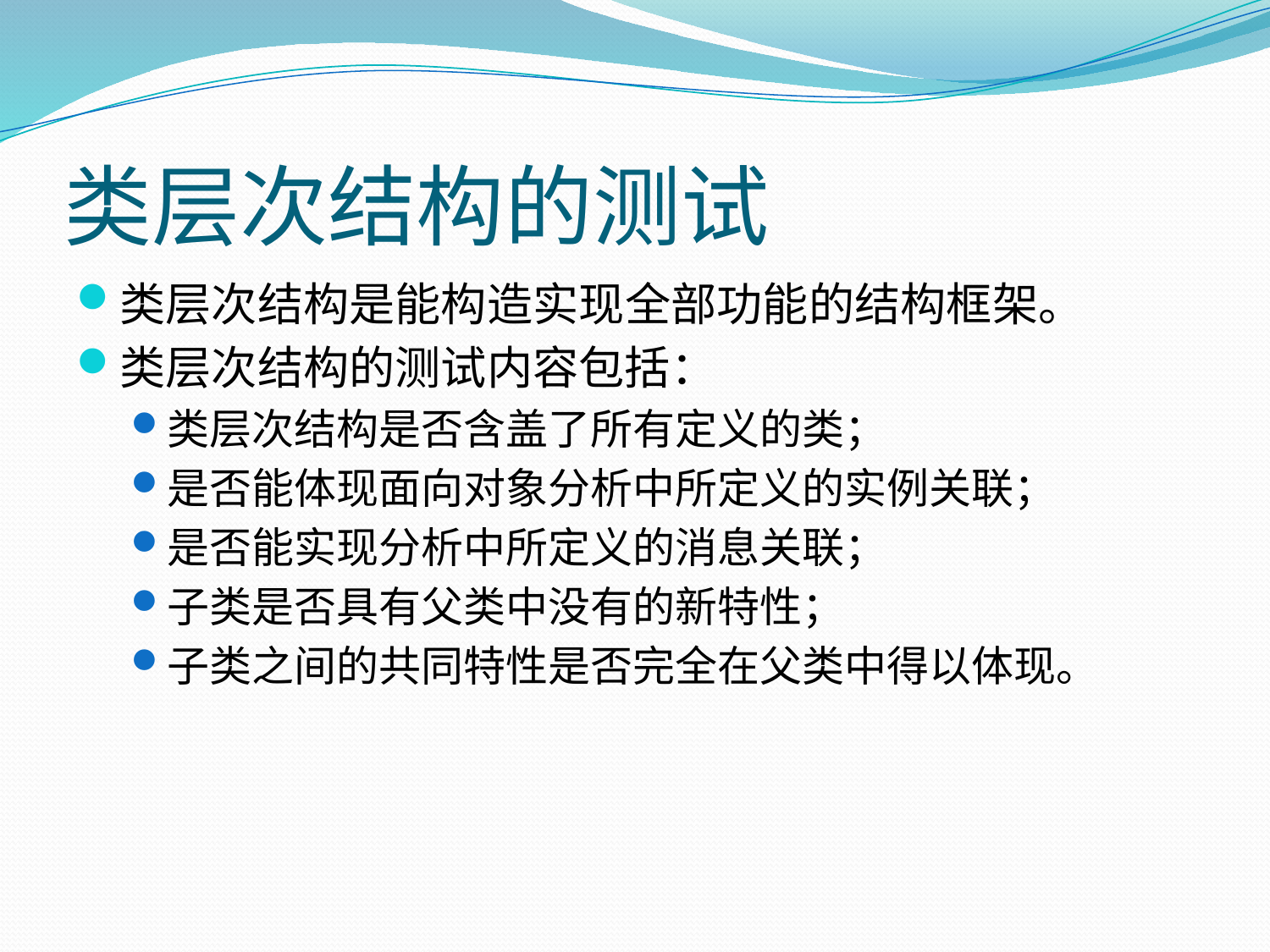

# 类层次结构的测试
类层次结构是能构造实现全部功能的结构框架。
类层次结构的测试内容包括：
类层次结构是否含盖了所有定义的类；
是否能体现面向对象分析中所定义的实例关联；
是否能实现分析中所定义的消息关联；
子类是否具有父类中没有的新特性；
子类之间的共同特性是否完全在父类中得以体现。